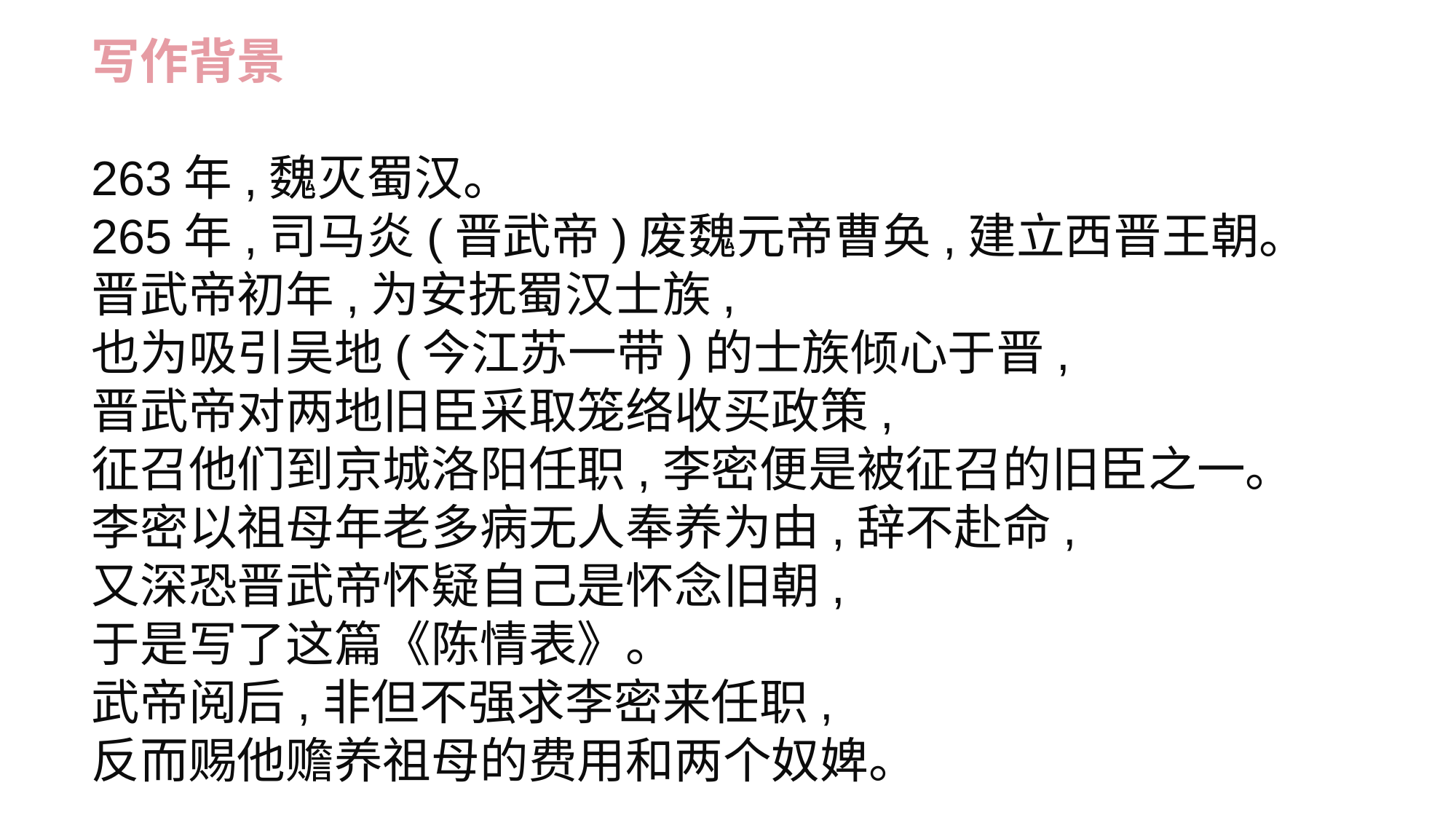

写作背景

263年,魏灭蜀汉。
265年,司马炎(晋武帝)废魏元帝曹奂,建立西晋王朝。
晋武帝初年,为安抚蜀汉士族,
也为吸引吴地(今江苏一带)的士族倾心于晋,
晋武帝对两地旧臣采取笼络收买政策,
征召他们到京城洛阳任职,李密便是被征召的旧臣之一。
李密以祖母年老多病无人奉养为由,辞不赴命,
又深恐晋武帝怀疑自己是怀念旧朝,
于是写了这篇《陈情表》。
武帝阅后,非但不强求李密来任职,
反而赐他赡养祖母的费用和两个奴婢。